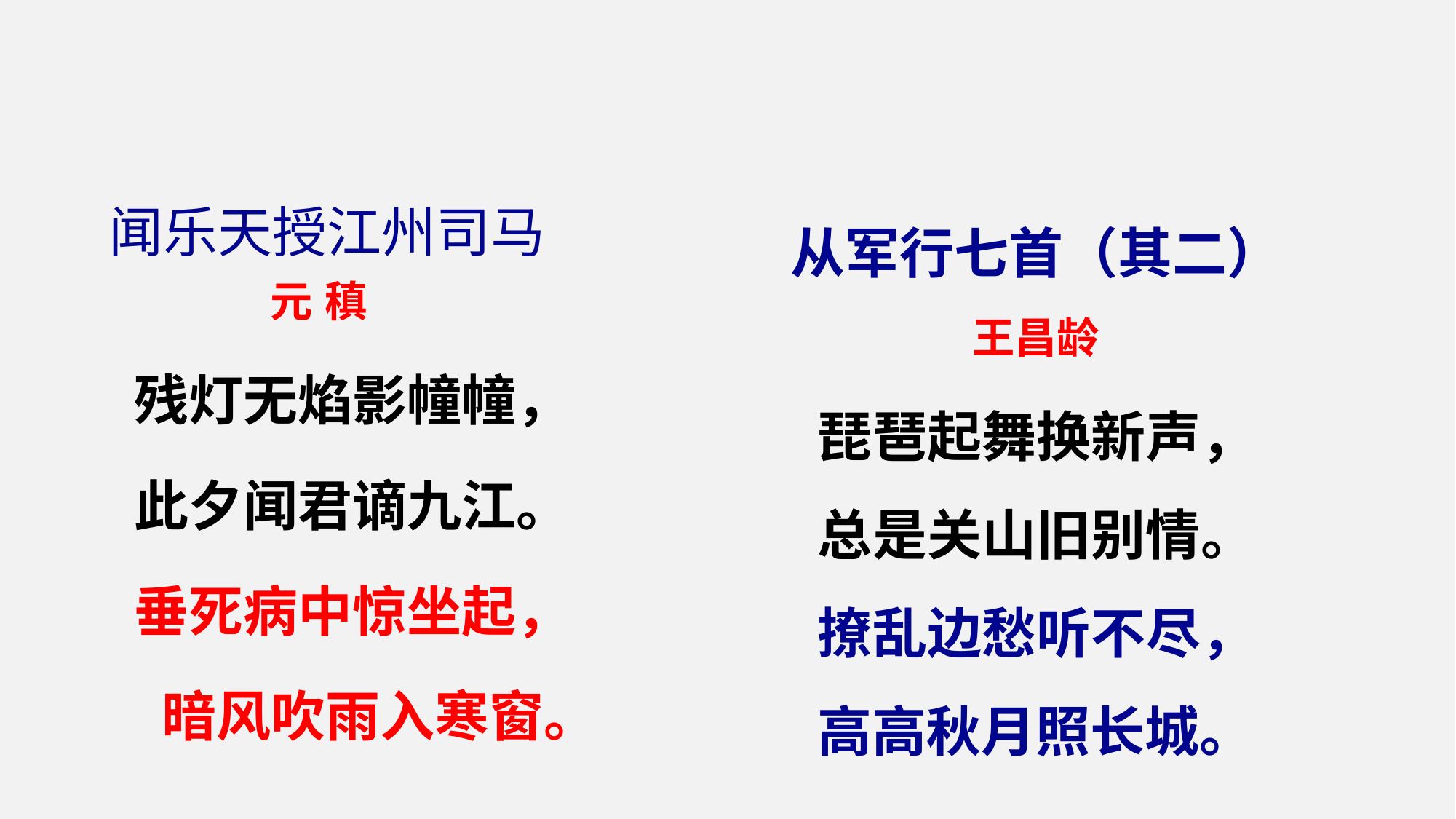

从军行七首（其二）
王昌龄
琵琶起舞换新声， 总是关山旧别情。 撩乱边愁听不尽， 高高秋月照长城。
闻乐天授江州司马
元 稹
残灯无焰影幢幢，
此夕闻君谪九江。
垂死病中惊坐起，
 暗风吹雨入寒窗。